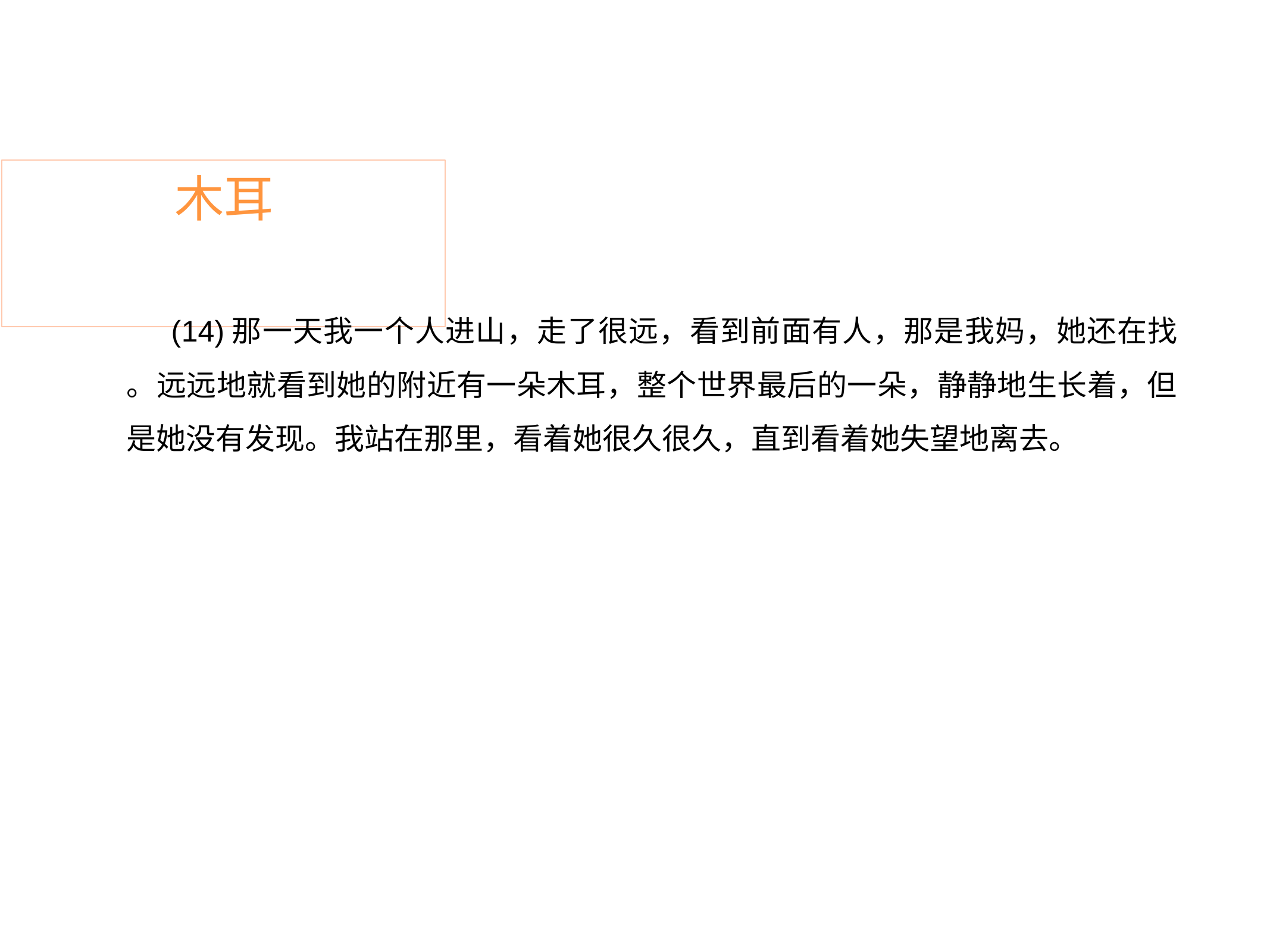

# 木耳
(14)那一天我一个人进山，走了很远，看到前面有人，那是我妈，她还在找
。远远地就看到她的附近有一朵木耳，整个世界最后的一朵，静静地生长着，但 是她没有发现。我站在那里，看着她很久很久，直到看着她失望地离去。